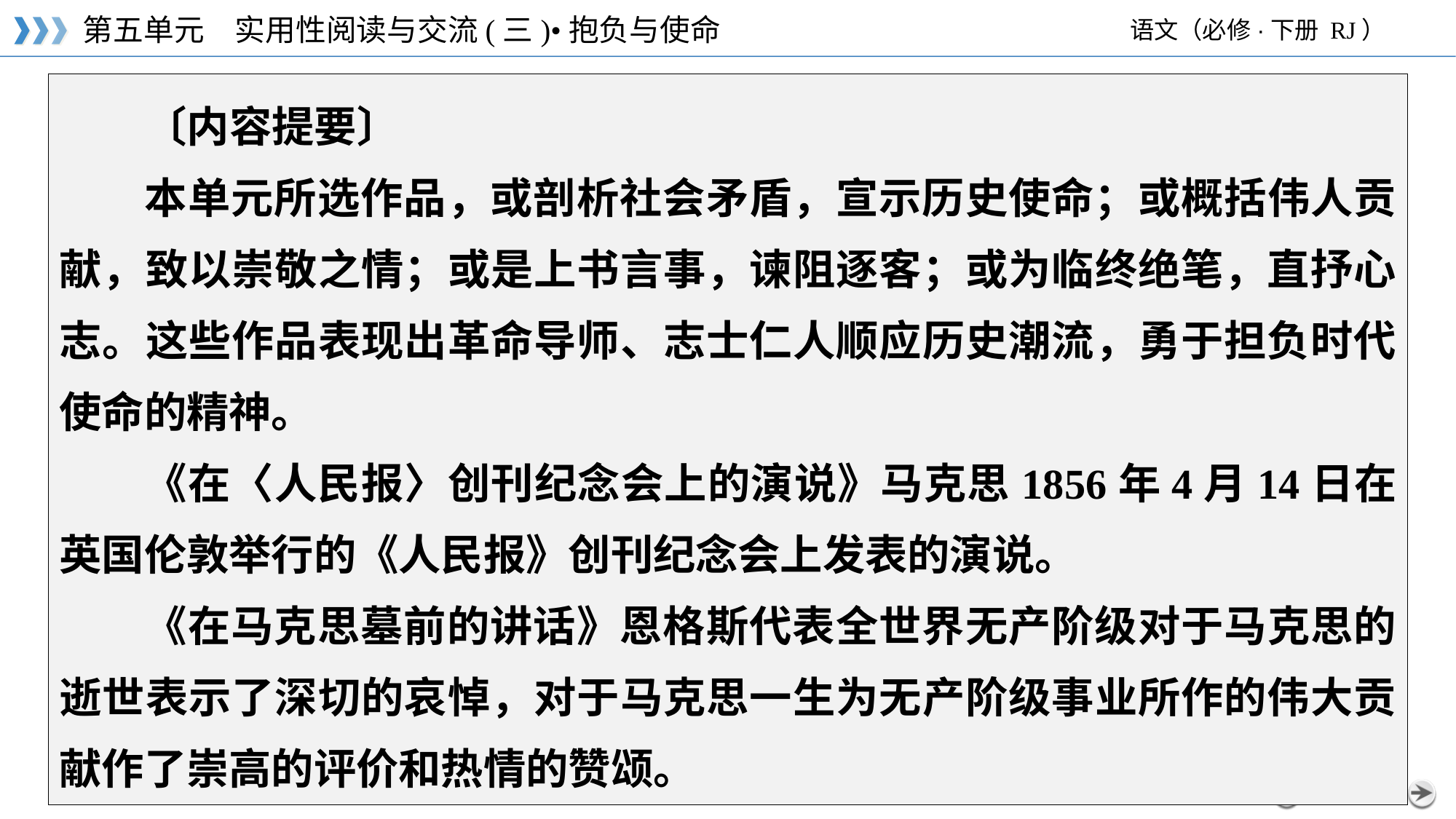

〔内容提要〕
本单元所选作品，或剖析社会矛盾，宣示历史使命；或概括伟人贡献，致以崇敬之情；或是上书言事，谏阻逐客；或为临终绝笔，直抒心志。这些作品表现出革命导师、志士仁人顺应历史潮流，勇于担负时代使命的精神。
《在〈人民报〉创刊纪念会上的演说》马克思1856年4月14日在英国伦敦举行的《人民报》创刊纪念会上发表的演说。
《在马克思墓前的讲话》恩格斯代表全世界无产阶级对于马克思的逝世表示了深切的哀悼，对于马克思一生为无产阶级事业所作的伟大贡献作了崇高的评价和热情的赞颂。